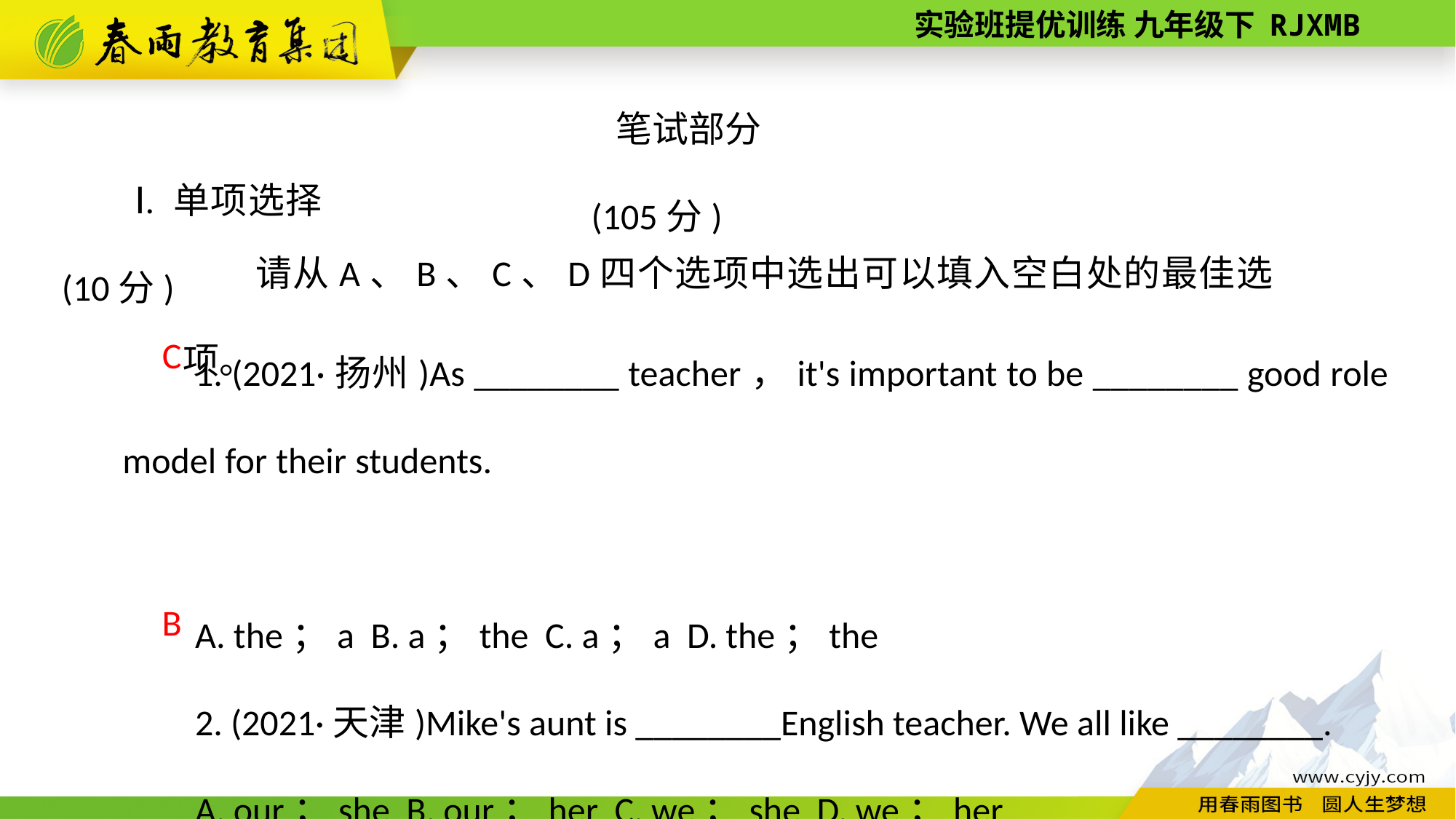

笔试部分(105分)
Ⅰ. 单项选择(10分)
请从A、B、C、D四个选项中选出可以填入空白处的最佳选项。
1. (2021·扬州)As ________ teacher，it's important to be ________ good role model for their students.
A. the；a  B. a；the  C. a；a  D. the；the
2. (2021·天津)Mike's aunt is ________English teacher. We all like ________.
A. our；she  B. our；her  C. we；she  D. we；her
C
B